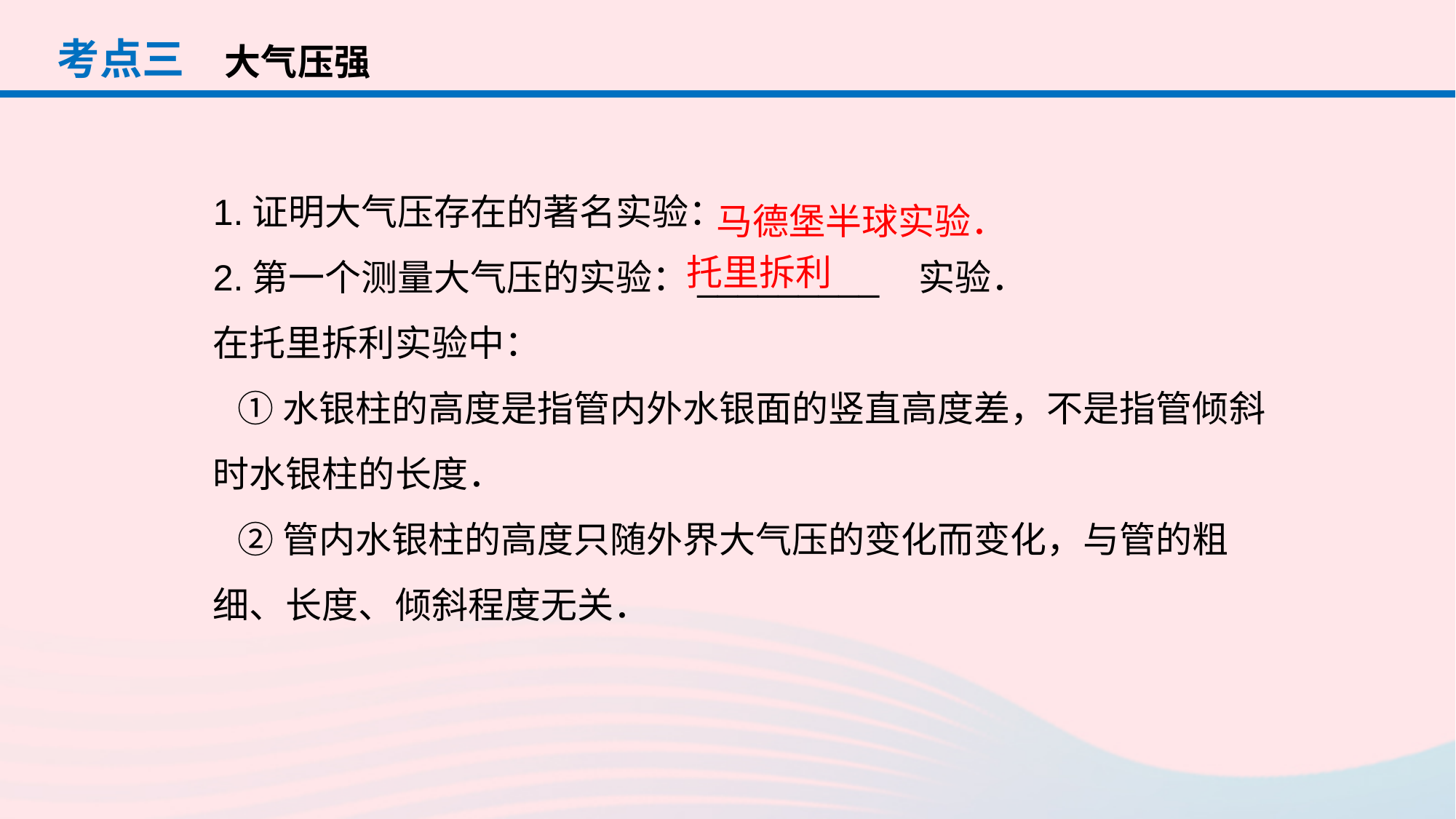

考点三
大气压强
1.证明大气压存在的著名实验：
2.第一个测量大气压的实验：_________   实验．
在托里拆利实验中：
   ①水银柱的高度是指管内外水银面的竖直高度差，不是指管倾斜时水银柱的长度．
   ②管内水银柱的高度只随外界大气压的变化而变化，与管的粗细、长度、倾斜程度无关．
马德堡半球实验．
托里拆利